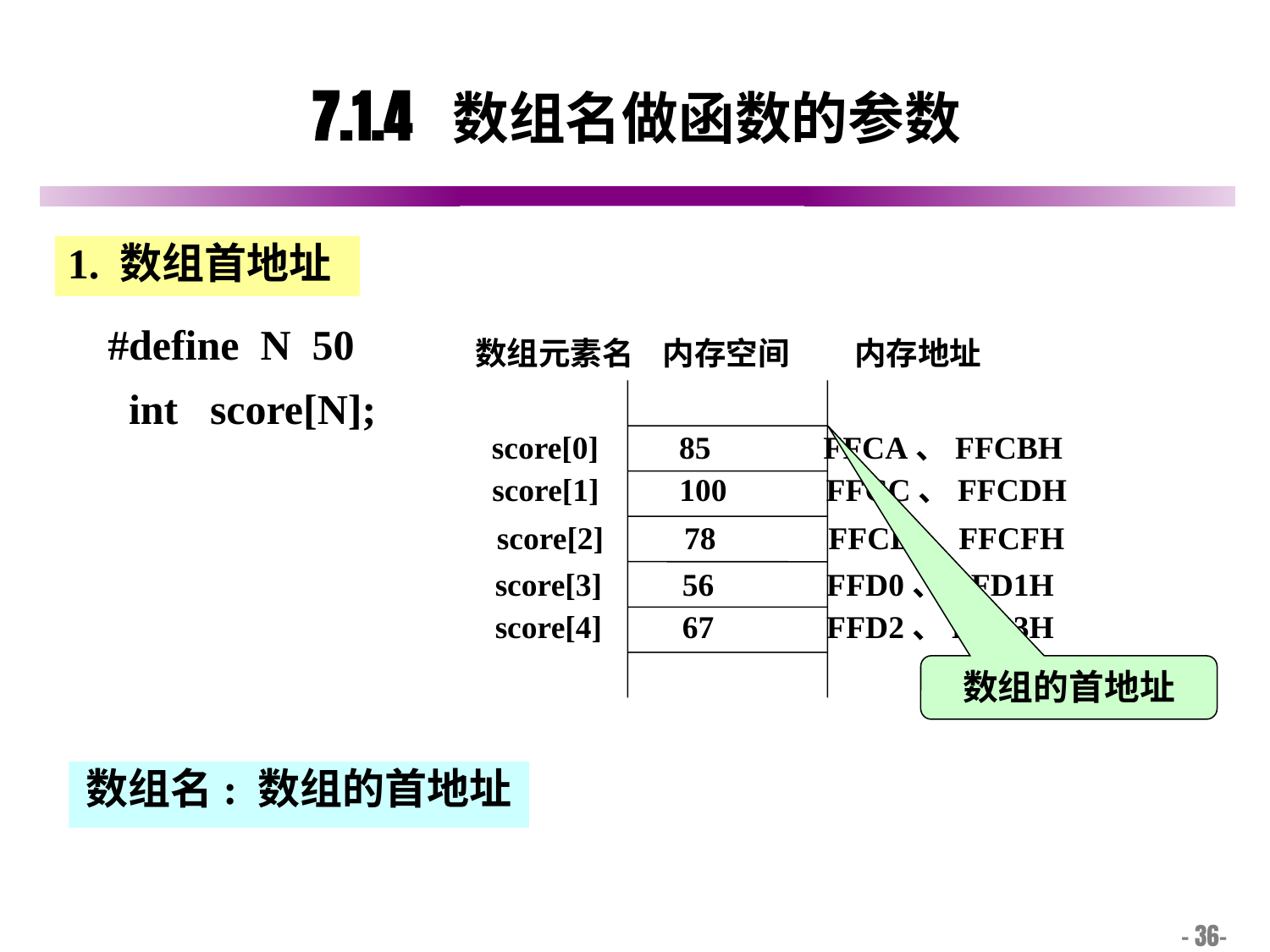

# 7.1.4  数组名做函数的参数
1. 数组首地址
#define  N  50
  int   score[N];
数组元素名    内存空间         内存地址

score[0]          85              FFCA、FFCBH
score[1]          100             FFCC、FFCDH
score[2]          78              FFCE、FFCFH
score[3]          56              FFD0、FFD1H
score[4]          67              FFD2、FFD3H
数组的首地址
数组名: 数组的首地址
 - 36-